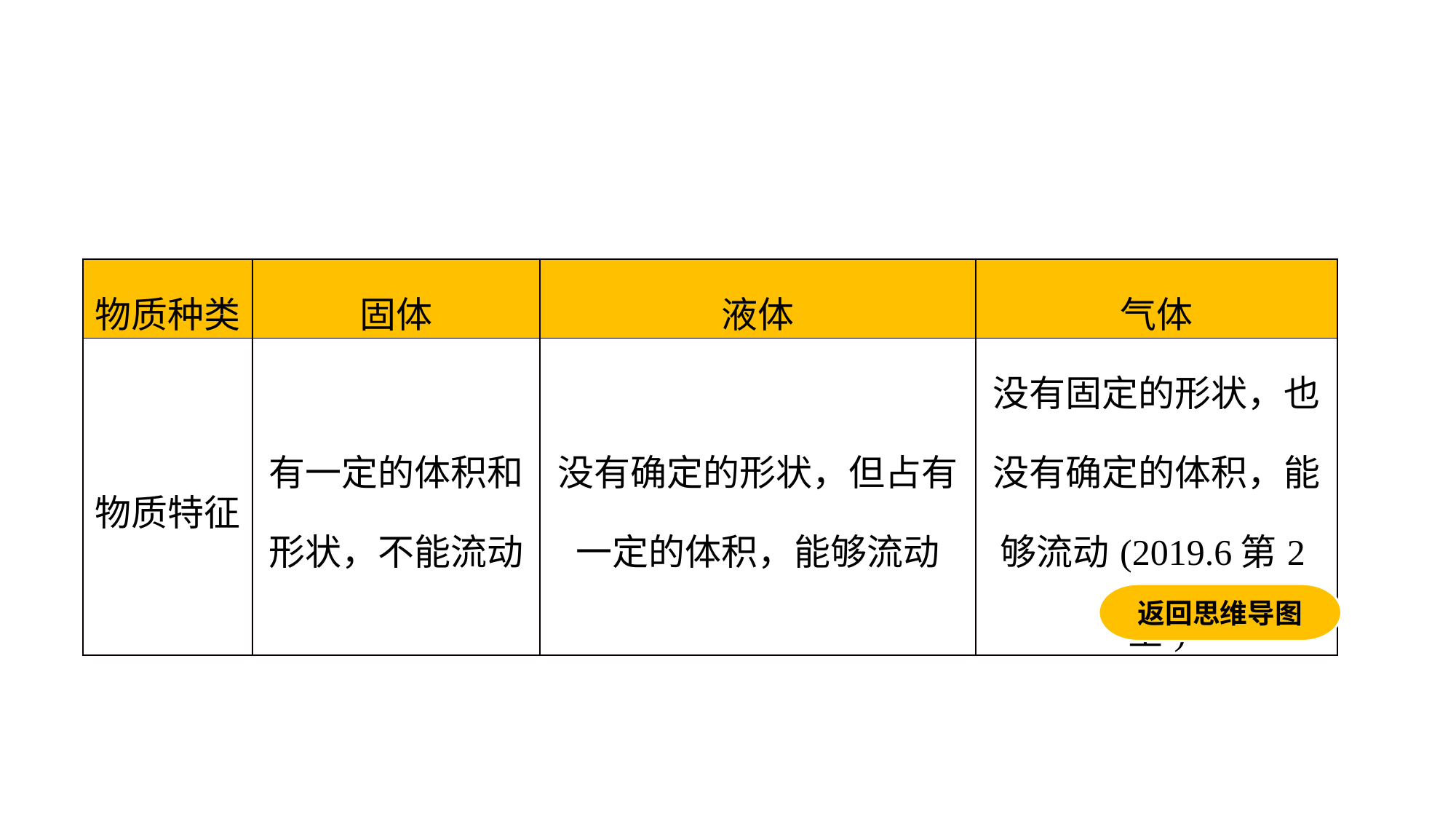

| 物质种类 | 固体 | 液体 | 气体 |
| --- | --- | --- | --- |
| 物质特征 | 有一定的体积和形状，不能流动 | 没有确定的形状，但占有一定的体积，能够流动 | 没有固定的形状，也没有确定的体积，能够流动(2019.6第2空) |
返回思维导图